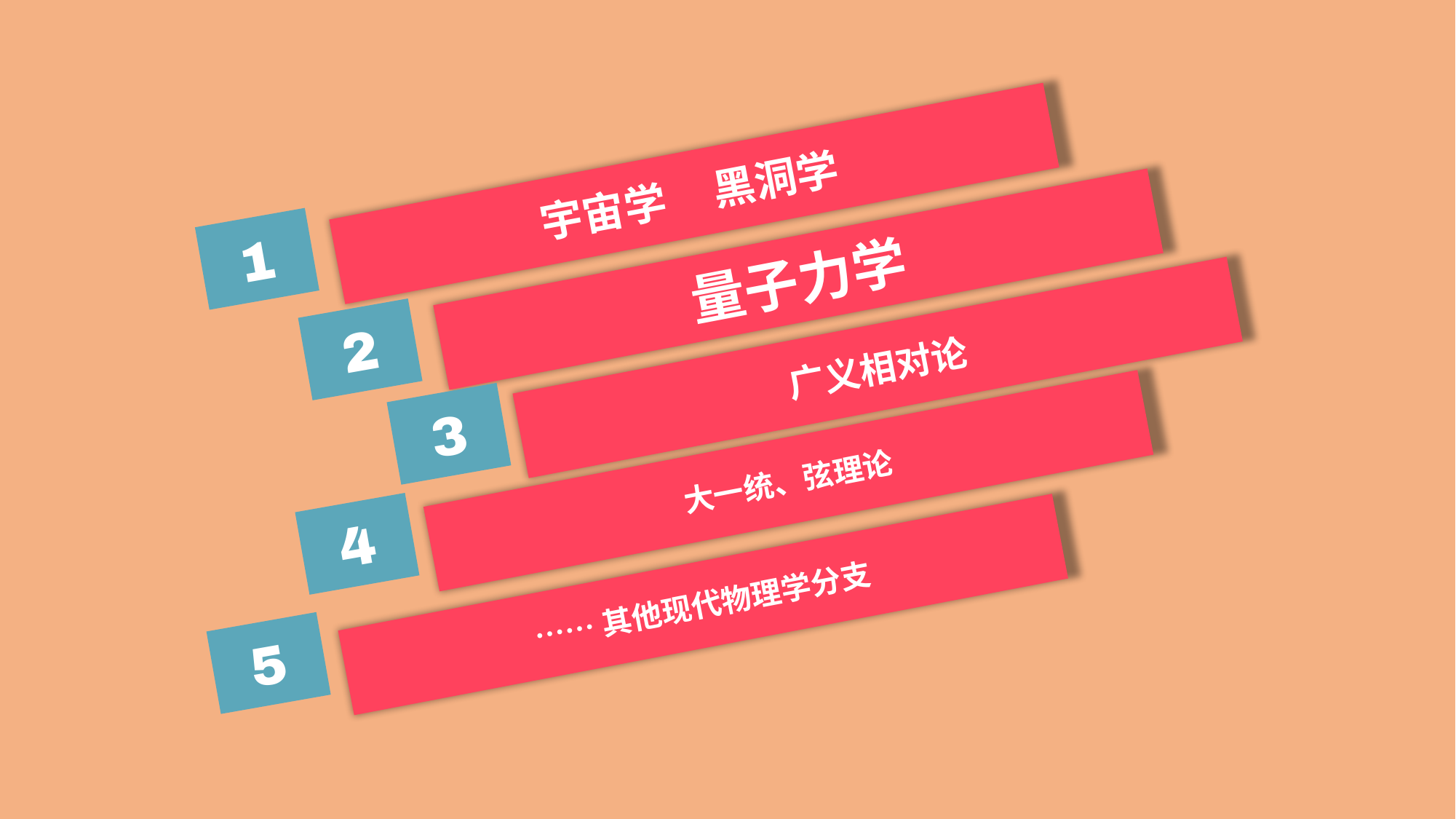

宇宙学     黑洞学
1
量子力学
2
广义相对论
3
大一统、弦理论
4
……其他现代物理学分支
5